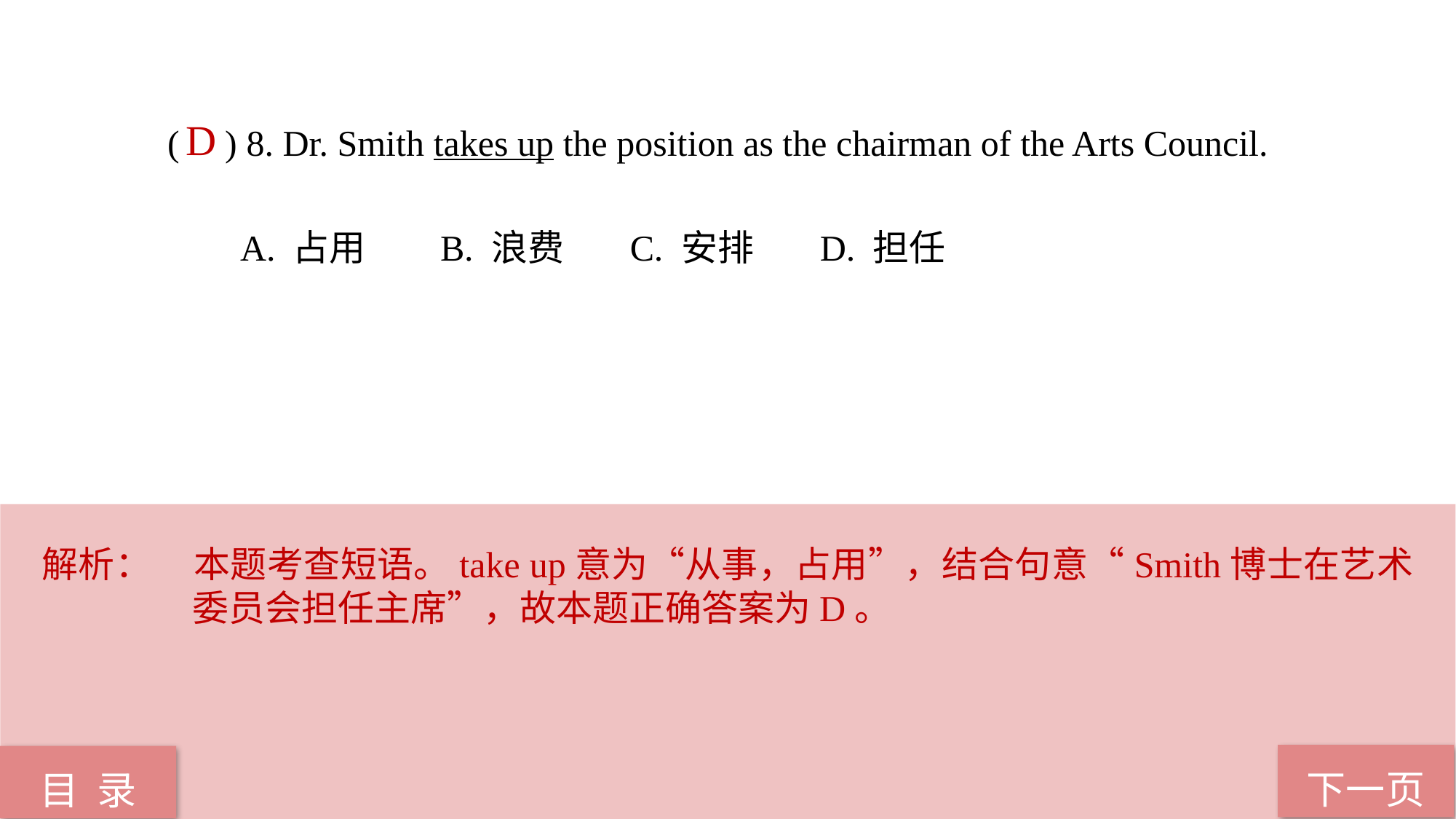

(     ) 8. Dr. Smith takes up the position as the chairman of the Arts Council.

        A. 占用        B. 浪费       C. 安排       D. 担任
D
解析：	本题考查短语。take up意为“从事，占用”，结合句意“Smith博士在艺术委员会担任主席”，故本题正确答案为D。